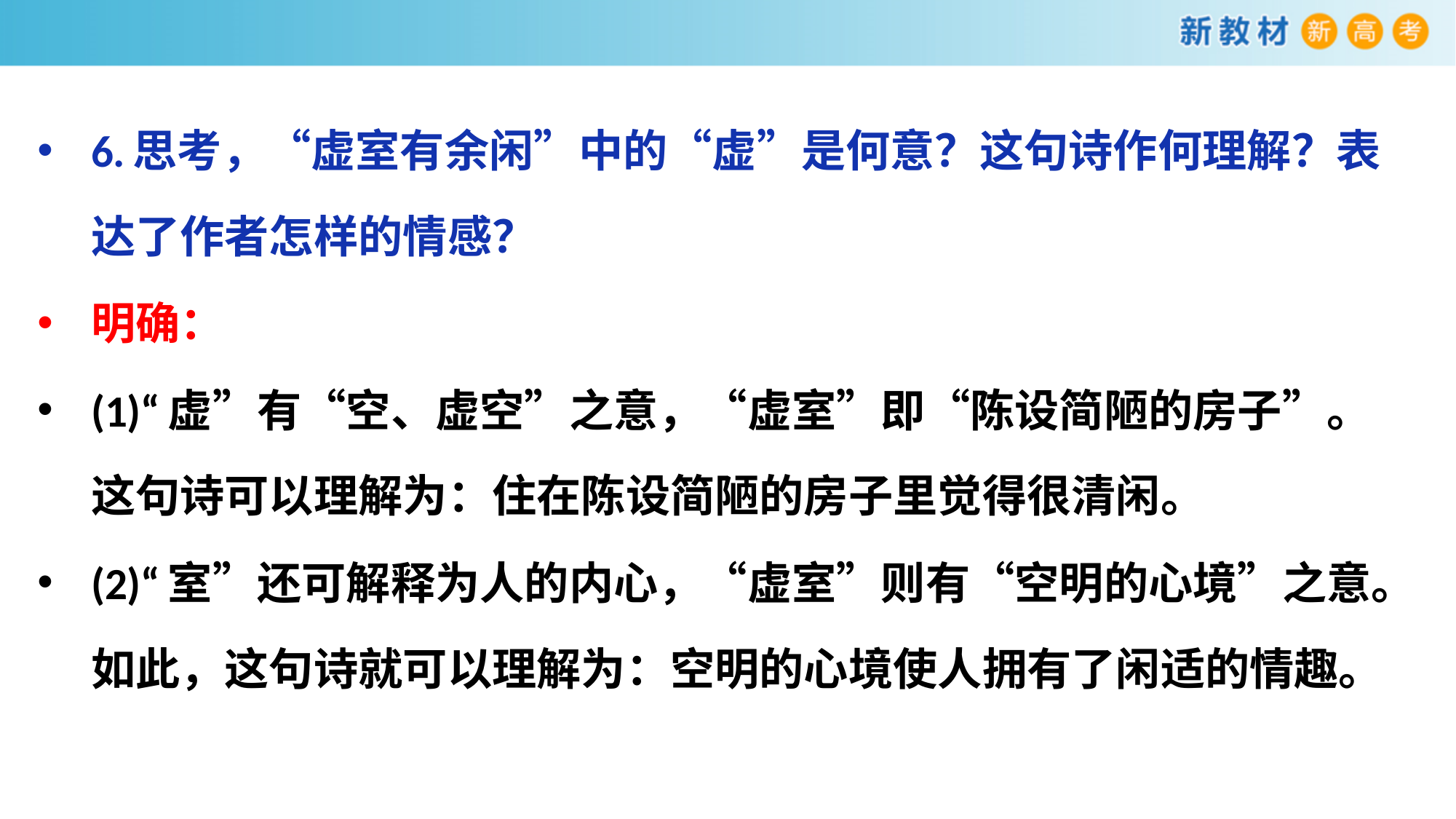

6.思考，“虚室有余闲”中的“虚”是何意？这句诗作何理解？表达了作者怎样的情感？
明确：
(1)“虚”有“空、虚空”之意，“虚室”即“陈设简陋的房子”。这句诗可以理解为：住在陈设简陋的房子里觉得很清闲。
(2)“室”还可解释为人的内心，“虚室”则有“空明的心境”之意。如此，这句诗就可以理解为：空明的心境使人拥有了闲适的情趣。